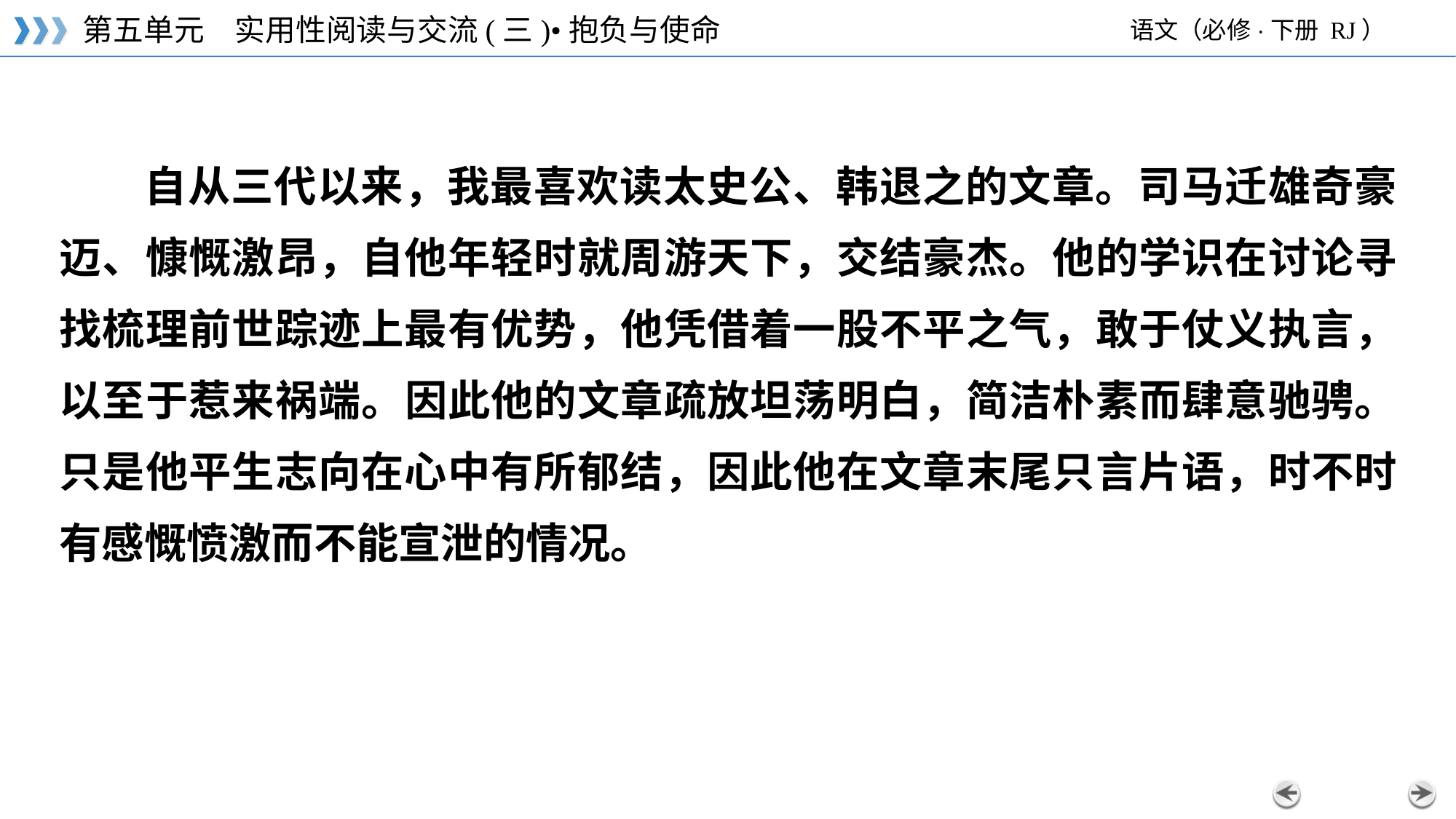

自从三代以来，我最喜欢读太史公、韩退之的文章。司马迁雄奇豪迈、慷慨激昂，自他年轻时就周游天下，交结豪杰。他的学识在讨论寻找梳理前世踪迹上最有优势，他凭借着一股不平之气，敢于仗义执言，以至于惹来祸端。因此他的文章疏放坦荡明白，简洁朴素而肆意驰骋。只是他平生志向在心中有所郁结，因此他在文章末尾只言片语，时不时有感慨愤激而不能宣泄的情况。